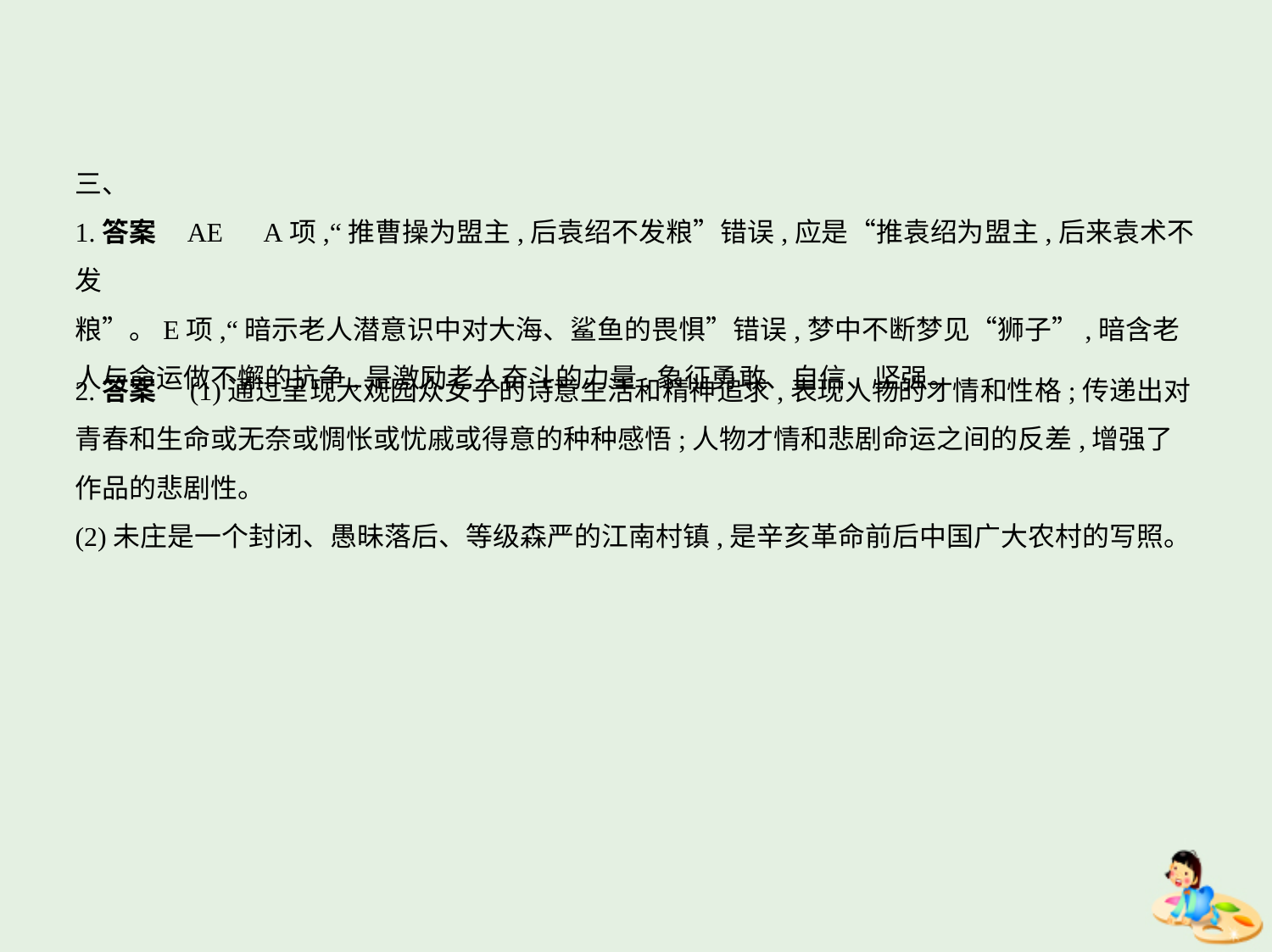

三、
1.答案    AE　A项,“推曹操为盟主,后袁绍不发粮”错误,应是“推袁绍为盟主,后来袁术不发
粮”。E项,“暗示老人潜意识中对大海、鲨鱼的畏惧”错误,梦中不断梦见“狮子”,暗含老
人与命运做不懈的抗争,是激励老人奋斗的力量,象征勇敢、自信、坚强。
2.答案　(1)通过呈现大观园众女子的诗意生活和精神追求,表现人物的才情和性格;传递出对
青春和生命或无奈或惆怅或忧戚或得意的种种感悟;人物才情和悲剧命运之间的反差,增强了
作品的悲剧性。
(2)未庄是一个封闭、愚昧落后、等级森严的江南村镇,是辛亥革命前后中国广大农村的写照。